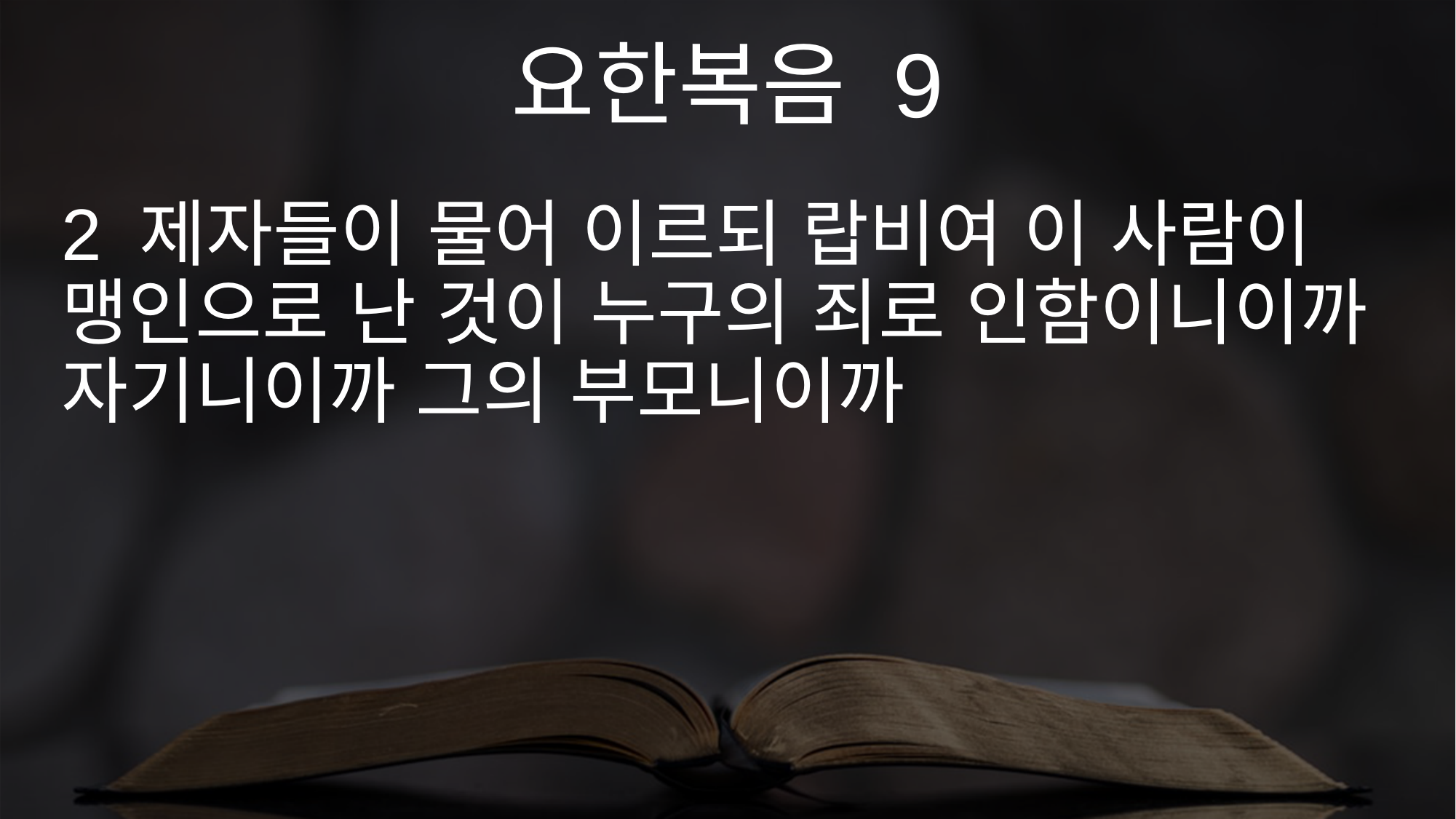

요한복음 9
2 제자들이 물어 이르되 랍비여 이 사람이 맹인으로 난 것이 누구의 죄로 인함이니이까 자기니이까 그의 부모니이까